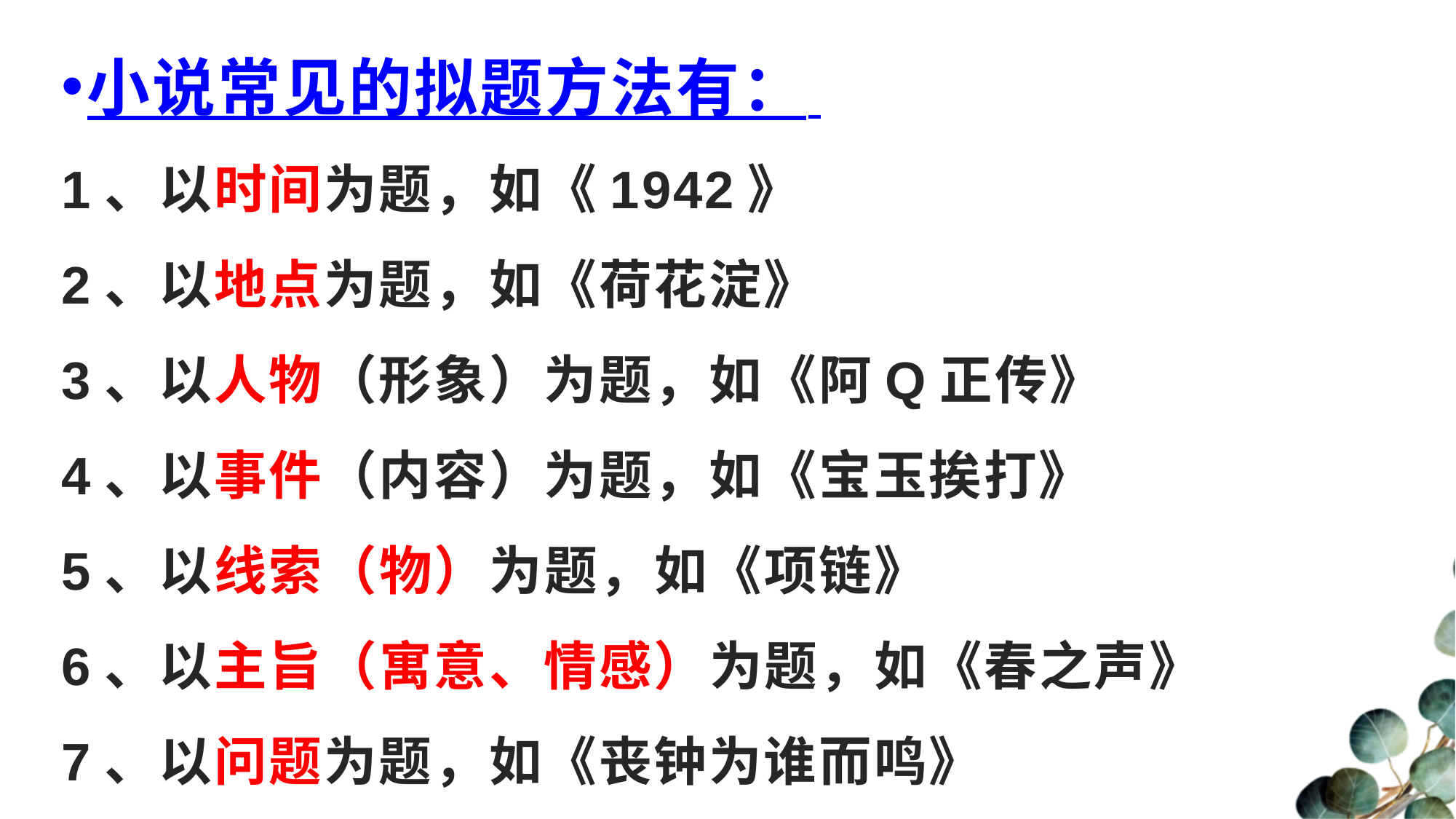

小说常见的拟题方法有：
1、以时间为题，如《1942》
2、以地点为题，如《荷花淀》
3、以人物（形象）为题，如《阿Q正传》
4、以事件（内容）为题，如《宝玉挨打》
5、以线索（物）为题，如《项链》
6、以主旨（寓意、情感）为题，如《春之声》
7、以问题为题，如《丧钟为谁而鸣》